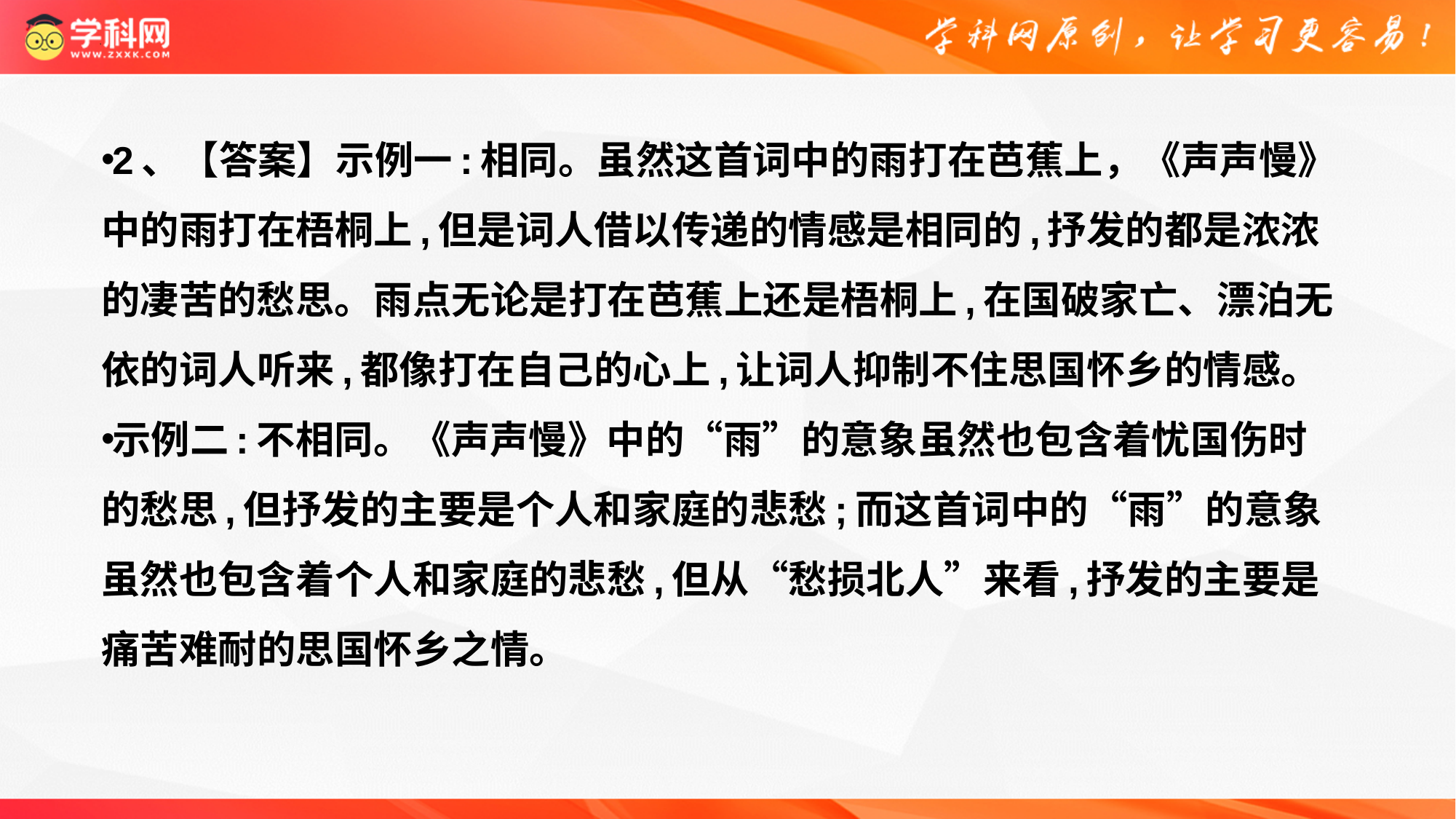

2、【答案】示例一:相同。虽然这首词中的雨打在芭蕉上，《声声慢》中的雨打在梧桐上,但是词人借以传递的情感是相同的,抒发的都是浓浓的凄苦的愁思。雨点无论是打在芭蕉上还是梧桐上,在国破家亡、漂泊无依的词人听来,都像打在自己的心上,让词人抑制不住思国怀乡的情感。
示例二:不相同。《声声慢》中的“雨”的意象虽然也包含着忧国伤时的愁思,但抒发的主要是个人和家庭的悲愁;而这首词中的“雨”的意象虽然也包含着个人和家庭的悲愁,但从“愁损北人”来看,抒发的主要是痛苦难耐的思国怀乡之情。